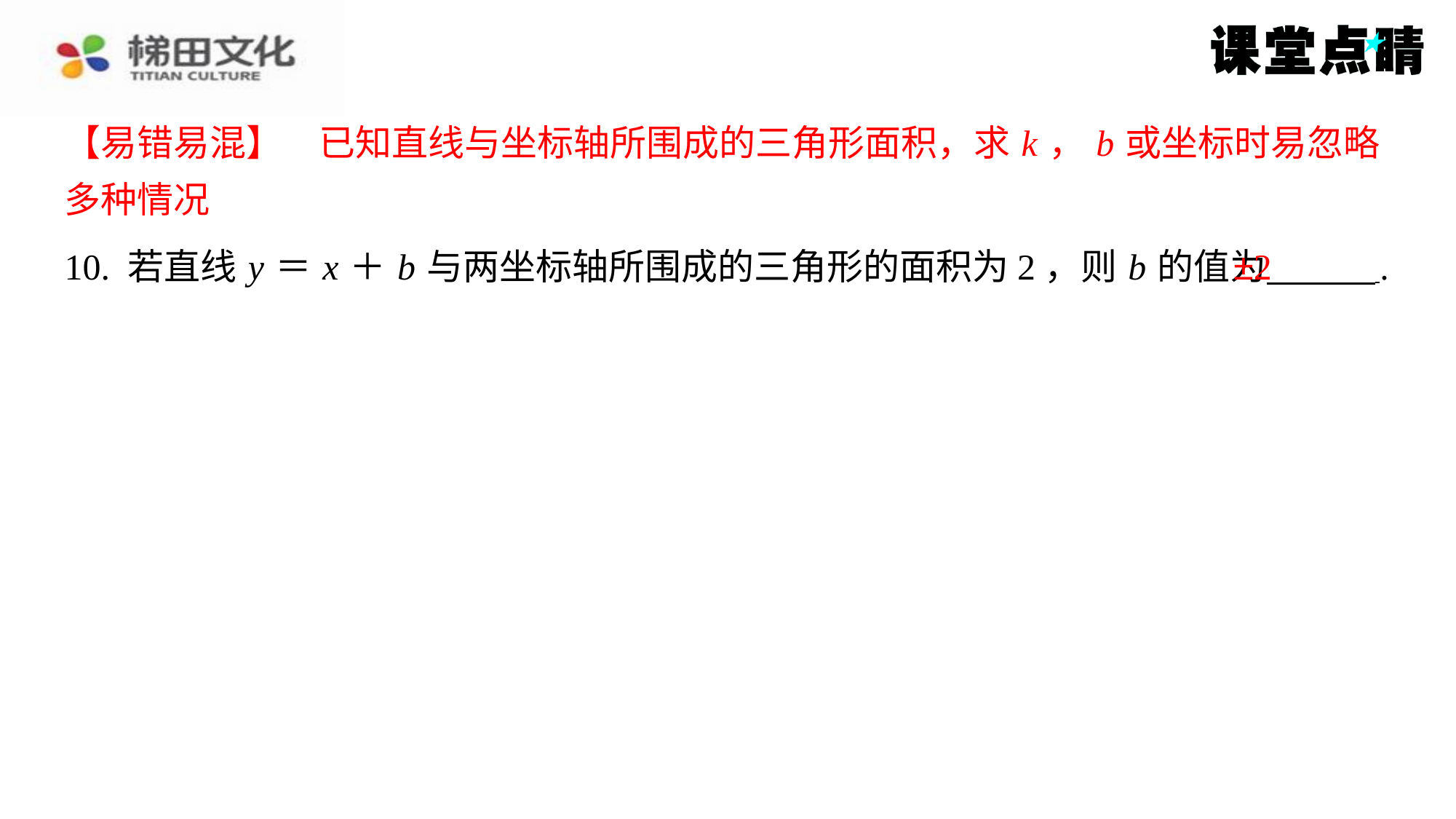

【易错易混】　已知直线与坐标轴所围成的三角形面积，求 k ， b 或坐标时易忽略
【易错易混】　已知直线与坐标轴所围成的三角形面积，求 k ， b 或坐标时易忽略
多种情况
多种情况
±2
10. 若直线 y ＝ x ＋ b 与两坐标轴所围成的三角形的面积为2，则 b 的值为                 ⁠.